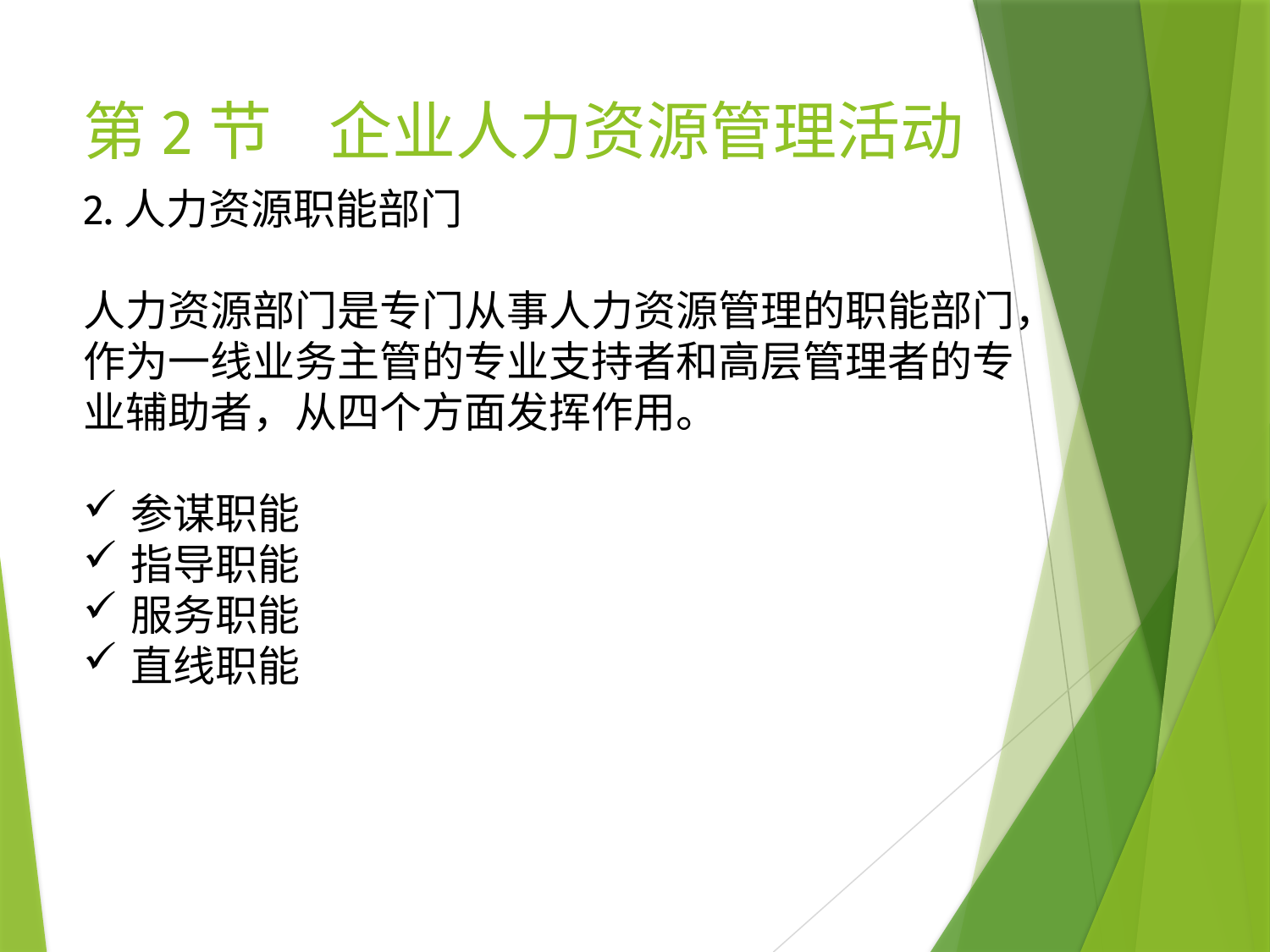

# 第2节    企业人力资源管理活动
2.人力资源职能部门

人力资源部门是专门从事人力资源管理的职能部门，作为一线业务主管的专业支持者和高层管理者的专业辅助者，从四个方面发挥作用。

参谋职能
指导职能
服务职能
直线职能